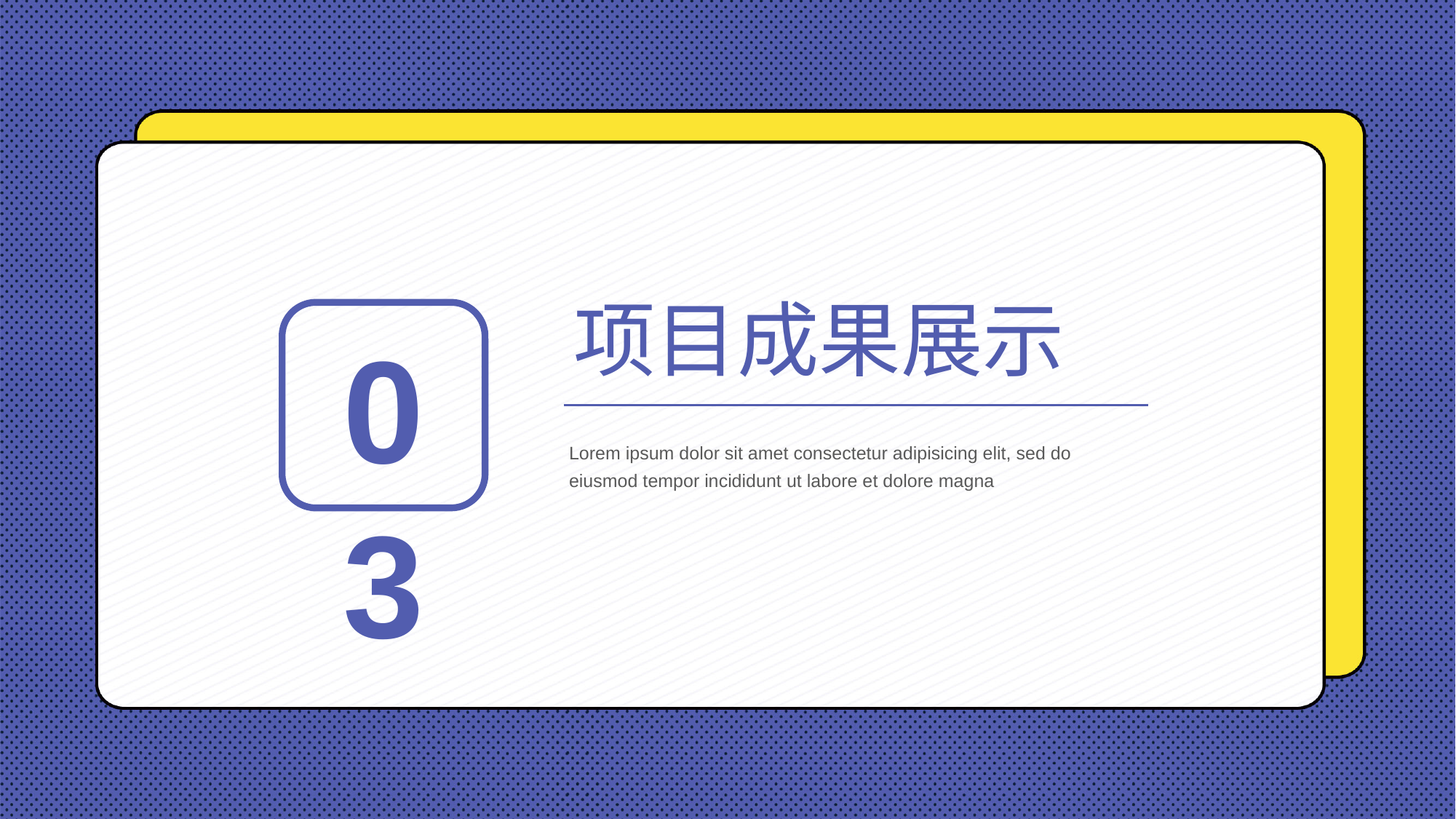

项目成果展示
03
Lorem ipsum dolor sit amet consectetur adipisicing elit, sed do eiusmod tempor incididunt ut labore et dolore magna